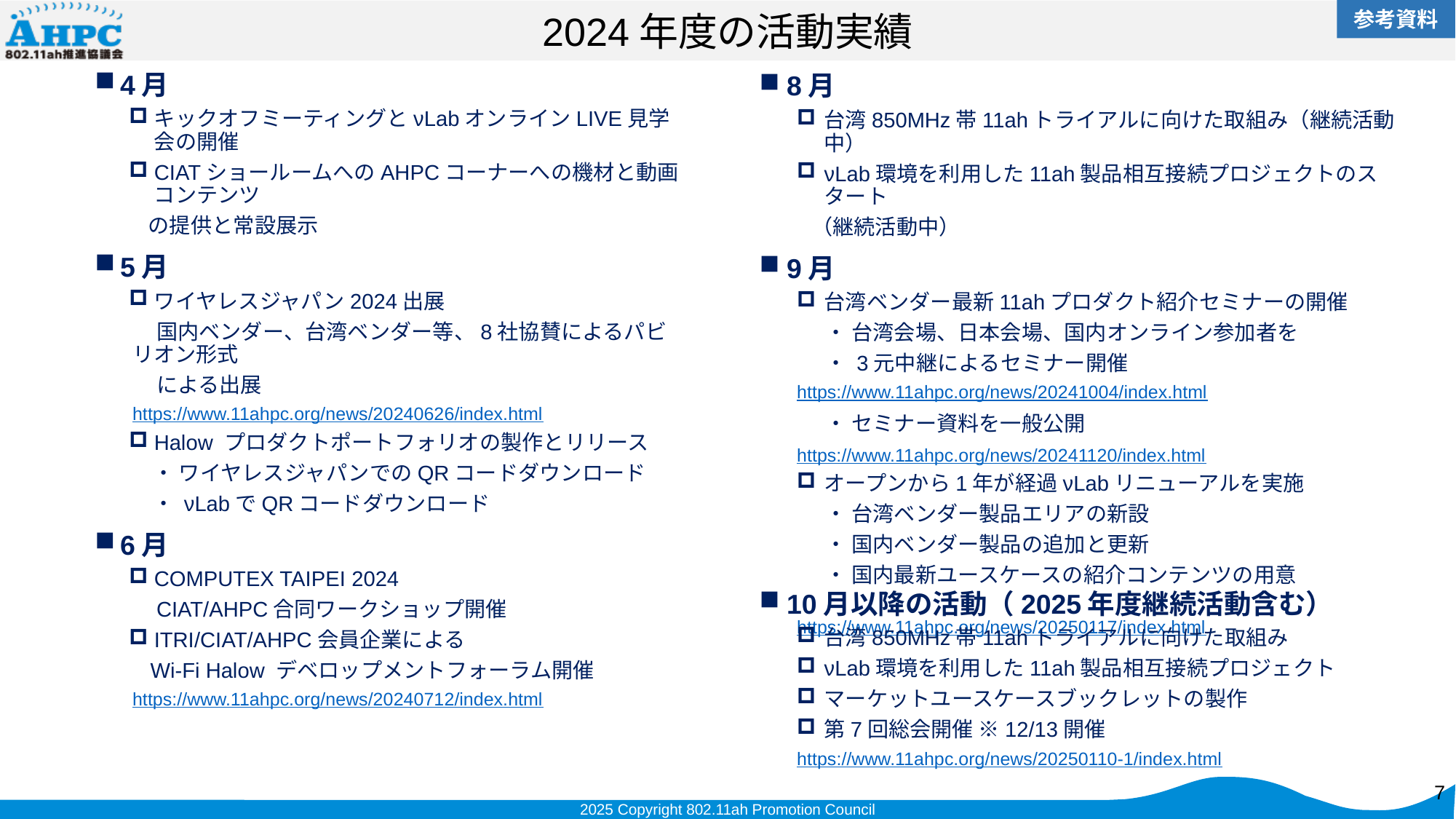

参考資料
# 2024年度の活動実績
4月
キックオフミーティングとνLabオンラインLIVE見学会の開催
CIATショールームへのAHPCコーナーへの機材と動画コンテンツ
   の提供と常設展示
5月
ワイヤレスジャパン2024出展
    国内ベンダー、台湾ベンダー等、8社協賛によるパビリオン形式
    による出展
https://www.11ahpc.org/news/20240626/index.html
Halow プロダクトポートフォリオの製作とリリース
    ・ ワイヤレスジャパンでのQRコードダウンロード
    ・ νLabでQRコードダウンロード
6月
COMPUTEX TAIPEI 2024
    CIAT/AHPC合同ワークショップ開催
ITRI/CIAT/AHPC会員企業による
   Wi-Fi Halow デベロップメントフォーラム開催
https://www.11ahpc.org/news/20240712/index.html

8月
台湾850MHz帯11ahトライアルに向けた取組み（継続活動中）
νLab環境を利用した11ah製品相互接続プロジェクトのスタート
  （継続活動中）
9月
台湾ベンダー最新11ahプロダクト紹介セミナーの開催
     ・ 台湾会場、日本会場、国内オンライン参加者を
     ・ 3元中継によるセミナー開催
https://www.11ahpc.org/news/20241004/index.html
     ・ セミナー資料を一般公開
https://www.11ahpc.org/news/20241120/index.html
オープンから1年が経過νLabリニューアルを実施
     ・ 台湾ベンダー製品エリアの新設
     ・ 国内ベンダー製品の追加と更新
     ・ 国内最新ユースケースの紹介コンテンツの用意
https://www.11ahpc.org/news/20250117/index.html
10月以降の活動（2025年度継続活動含む）
台湾850MHz帯11ahトライアルに向けた取組み
νLab環境を利用した11ah製品相互接続プロジェクト
マーケットユースケースブックレットの製作
第7回総会開催 ※12/13開催
https://www.11ahpc.org/news/20250110-1/index.html